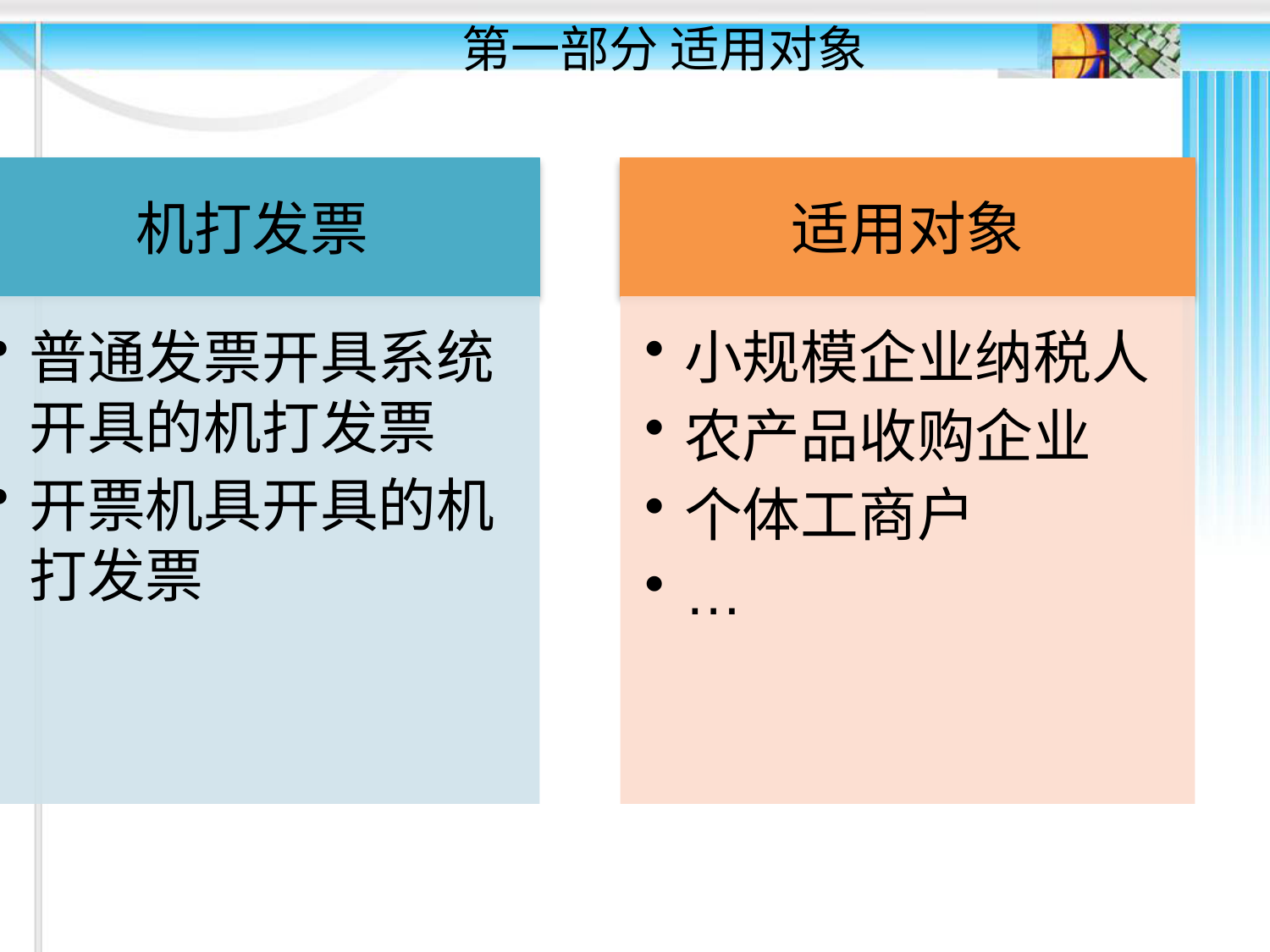

# 第一部分 适用对象
机打发票
普通发票开具系统开具的机打发票
开票机具开具的机打发票
适用对象
小规模企业纳税人
农产品收购企业
个体工商户
…